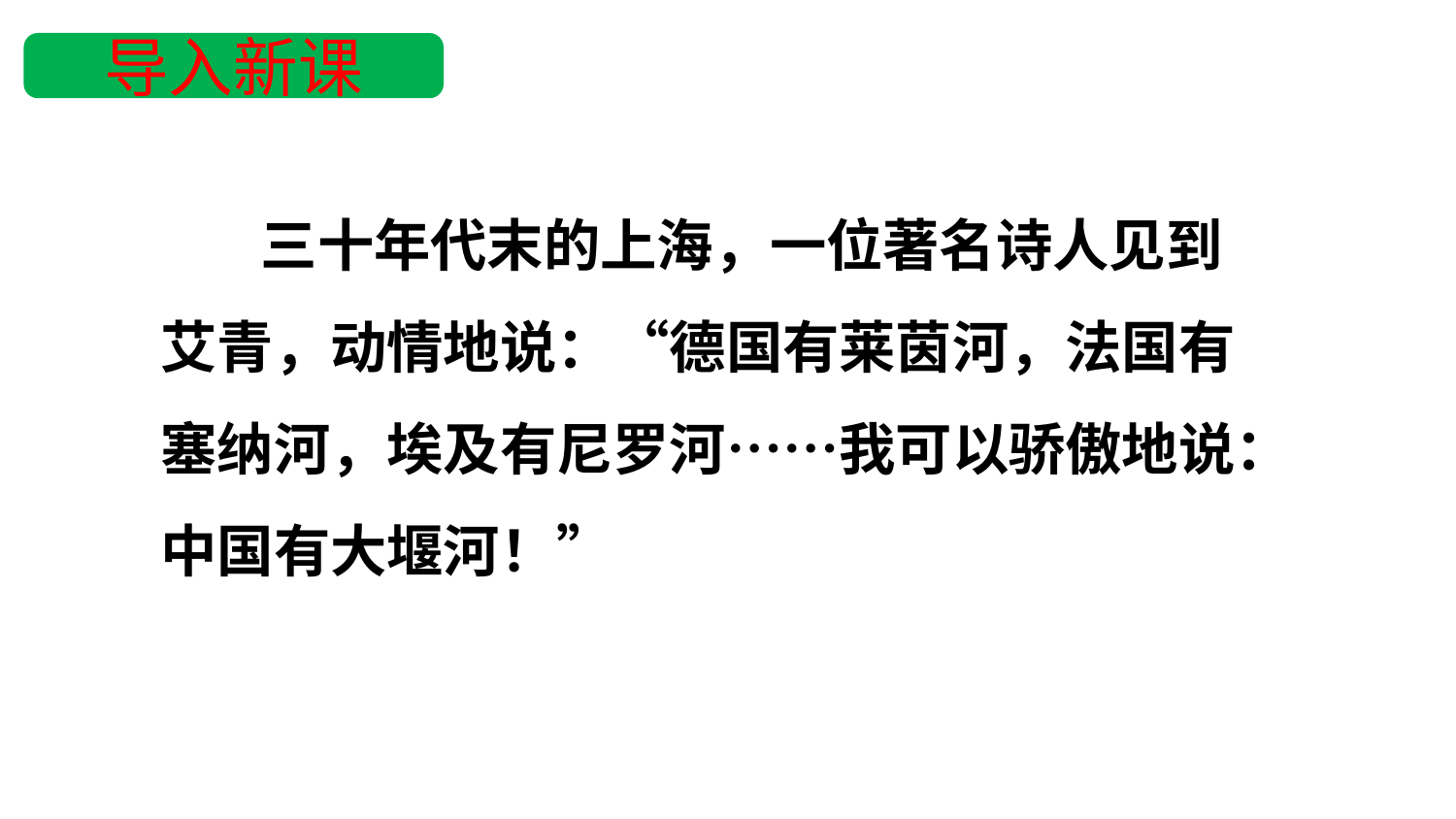

导入新课
           三十年代末的上海，一位著名诗人见到艾青，动情地说：“德国有莱茵河，法国有塞纳河，埃及有尼罗河……我可以骄傲地说：中国有大堰河！”